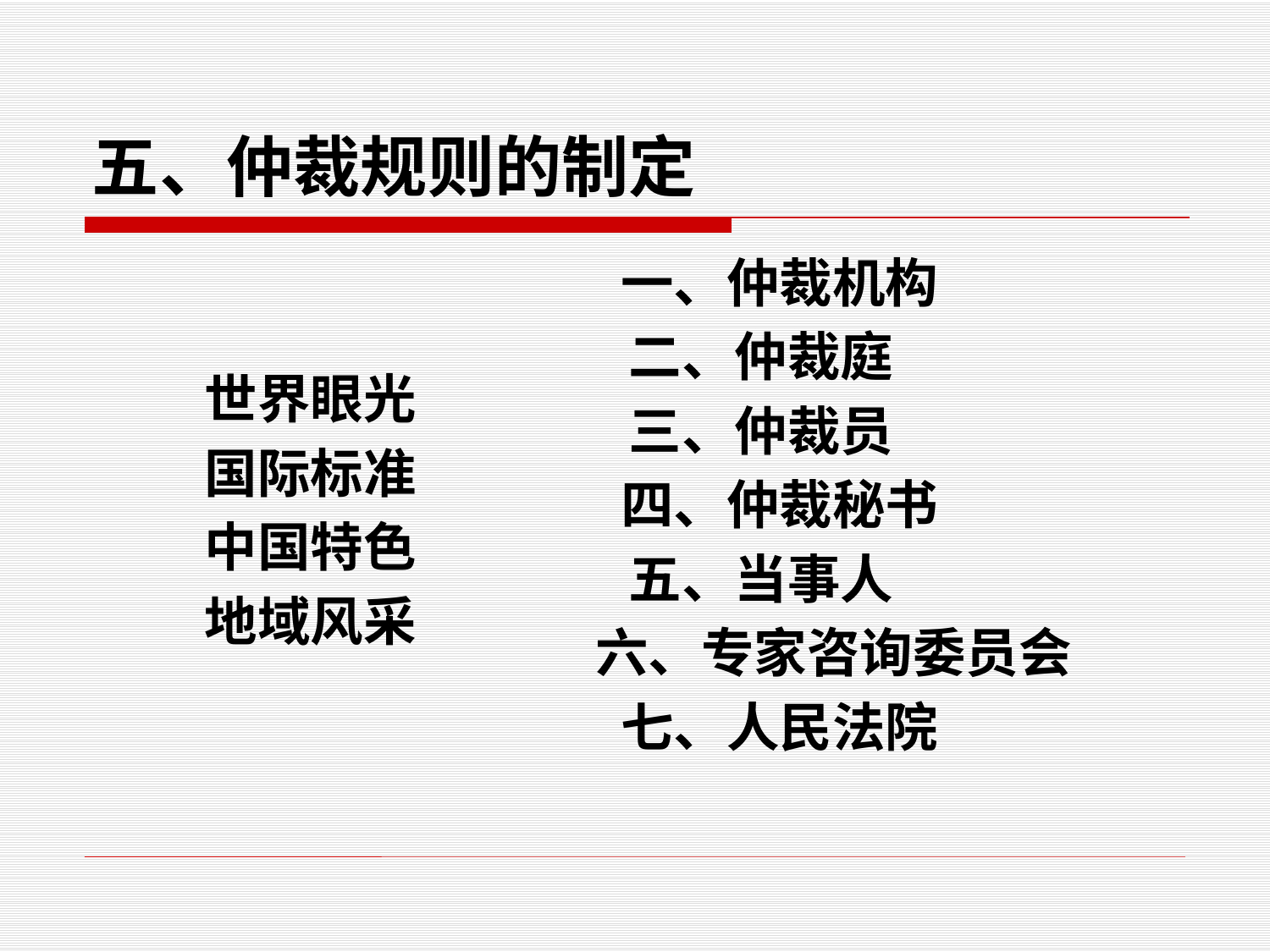

# 五、仲裁规则的制定
                       一、仲裁机构
                    二、仲裁庭
                    三、仲裁员
                       四、仲裁秘书
                    五、当事人
                                六、专家咨询委员会
                       七、人民法院

世界眼光
国际标准
中国特色
地域风采